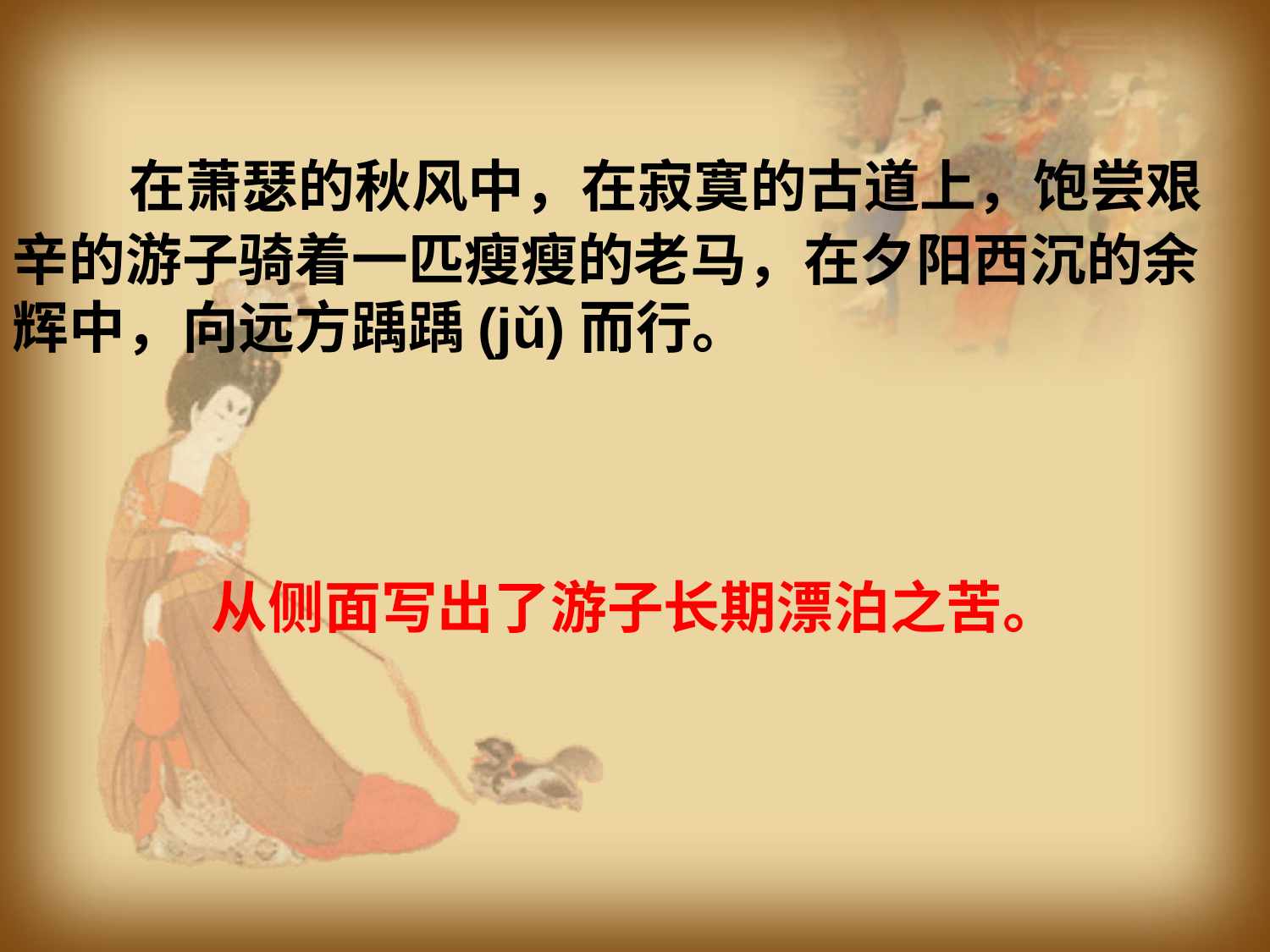

在萧瑟的秋风中，在寂寞的古道上，饱尝艰辛的游子骑着一匹瘦瘦的老马，在夕阳西沉的余辉中，向远方踽踽(jǔ)而行。

       从侧面写出了游子长期漂泊之苦。